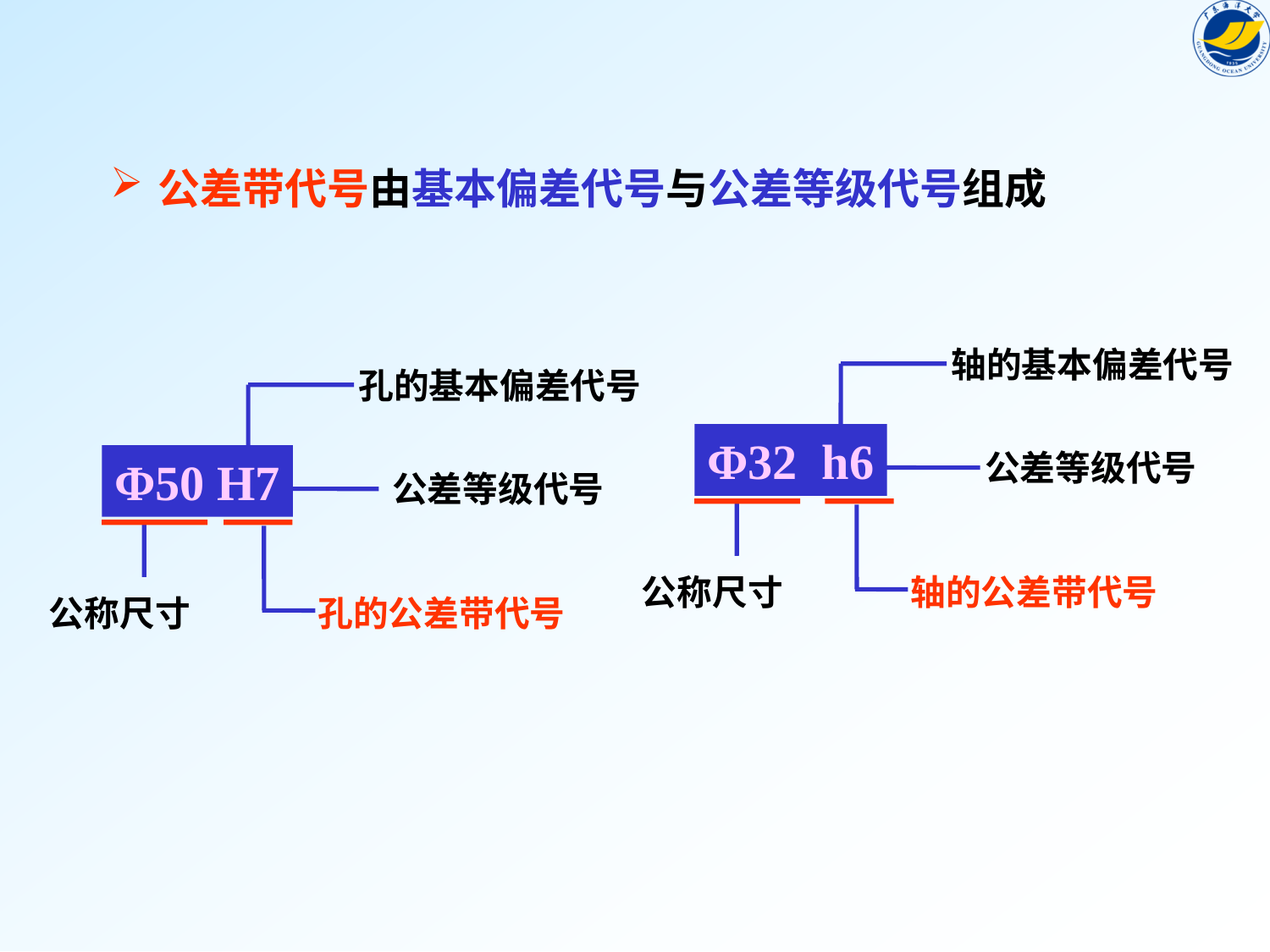

公差带代号由基本偏差代号与公差等级代号组成
轴的基本偏差代号
孔的基本偏差代号

Φ32  h6
公差等级代号
Φ50 H7
公差等级代号

公称尺寸
轴的公差带代号
公称尺寸
孔的公差带代号